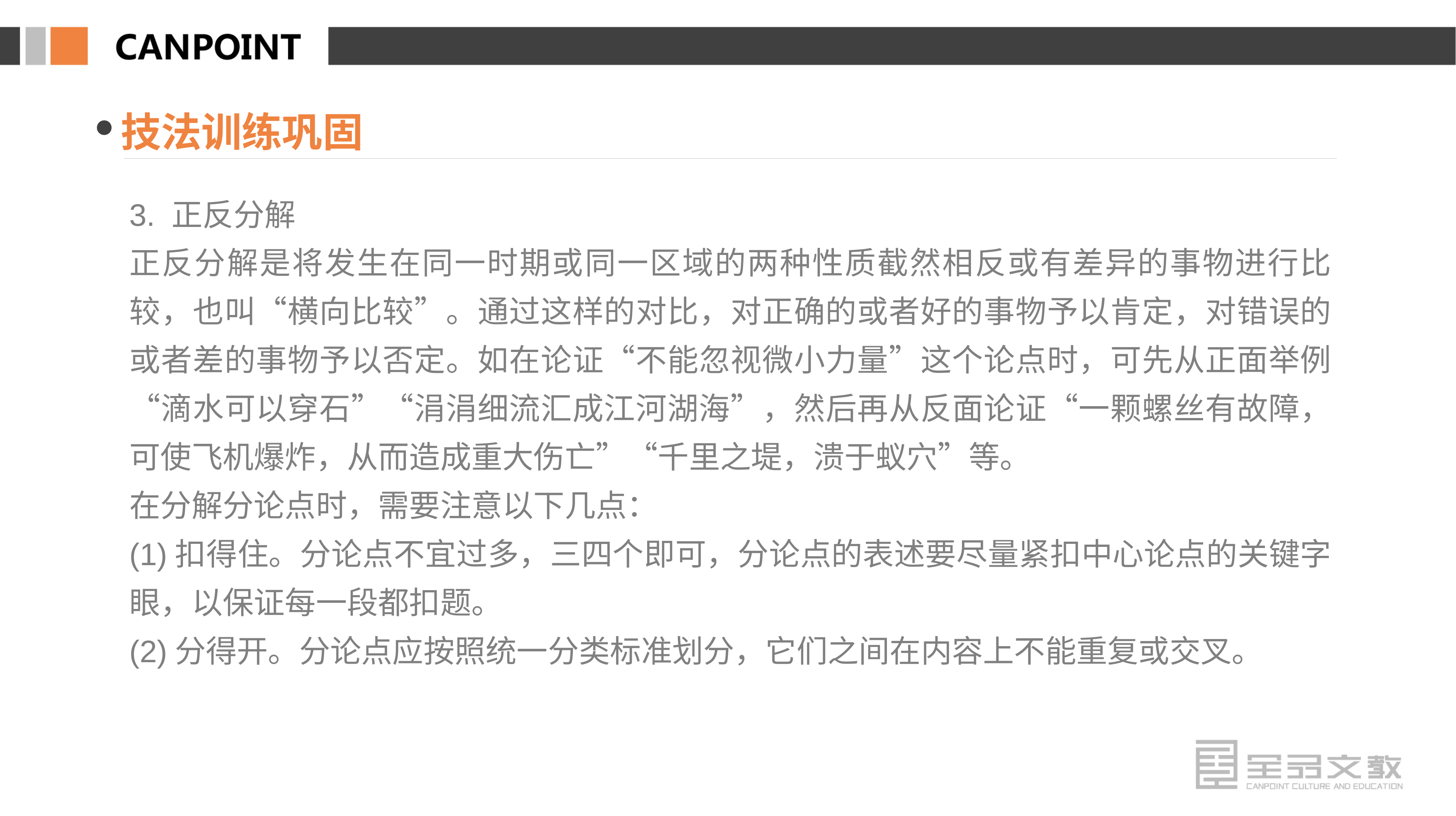

技法训练巩固

3. 正反分解
正反分解是将发生在同一时期或同一区域的两种性质截然相反或有差异的事物进行比较，也叫“横向比较”。通过这样的对比，对正确的或者好的事物予以肯定，对错误的或者差的事物予以否定。如在论证“不能忽视微小力量”这个论点时，可先从正面举例“滴水可以穿石”“涓涓细流汇成江河湖海”，然后再从反面论证“一颗螺丝有故障，可使飞机爆炸，从而造成重大伤亡”“千里之堤，溃于蚁穴”等。
在分解分论点时，需要注意以下几点：
(1)扣得住。分论点不宜过多，三四个即可，分论点的表述要尽量紧扣中心论点的关键字眼，以保证每一段都扣题。
(2)分得开。分论点应按照统一分类标准划分，它们之间在内容上不能重复或交叉。